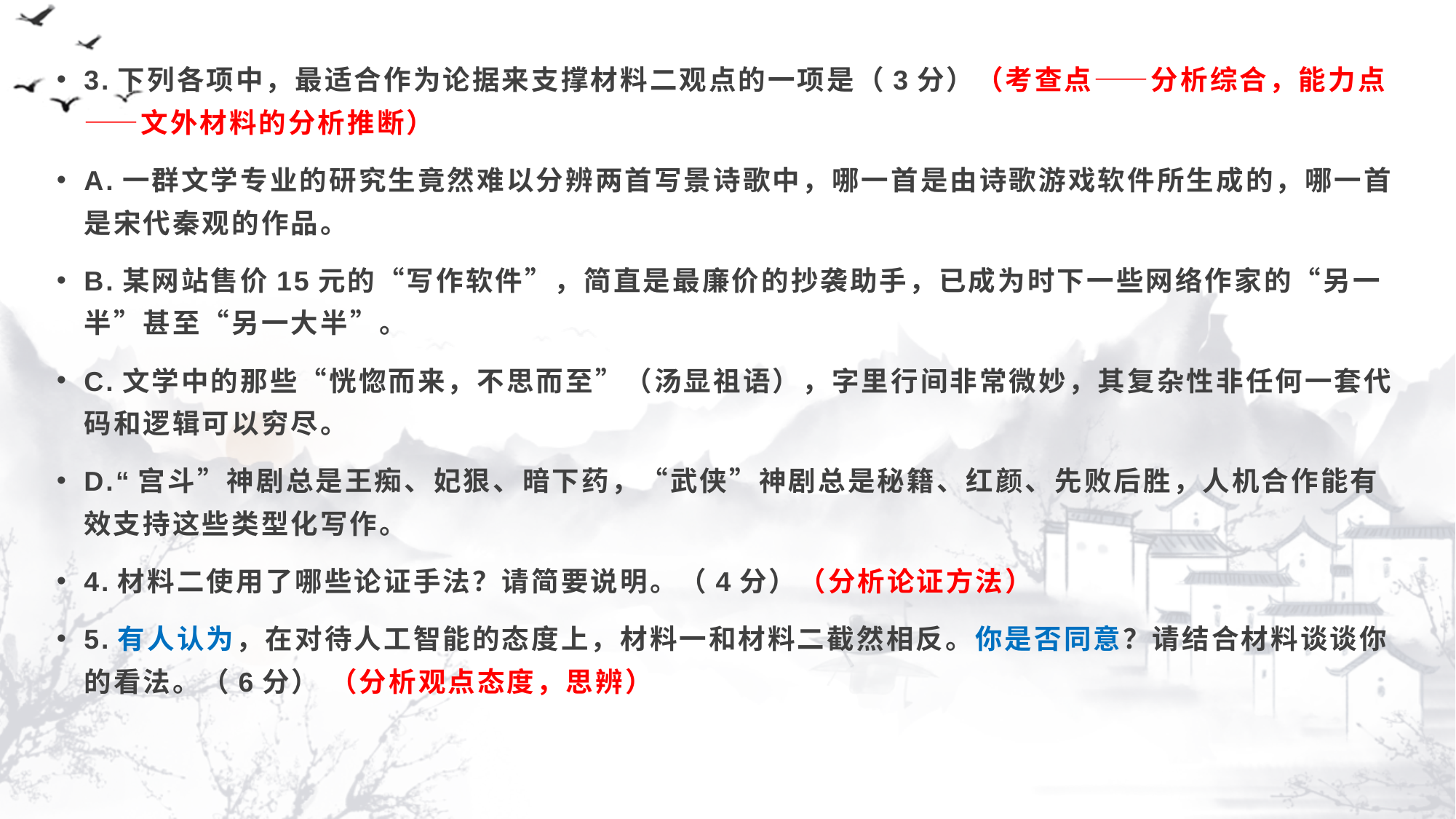

3.下列各项中，最适合作为论据来支撑材料二观点的一项是（3分）（考查点——分析综合，能力点——文外材料的分析推断）
A.一群文学专业的研究生竟然难以分辨两首写景诗歌中，哪一首是由诗歌游戏软件所生成的，哪一首是宋代秦观的作品。
B.某网站售价15元的“写作软件”，简直是最廉价的抄袭助手，已成为时下一些网络作家的“另一半”甚至“另一大半”。
C.文学中的那些“恍惚而来，不思而至”（汤显祖语），字里行间非常微妙，其复杂性非任何一套代码和逻辑可以穷尽。
D.“宫斗”神剧总是王痴、妃狠、暗下药，“武侠”神剧总是秘籍、红颜、先败后胜，人机合作能有效支持这些类型化写作。
4.材料二使用了哪些论证手法？请简要说明。（4分）（分析论证方法）
5.有人认为，在对待人工智能的态度上，材料一和材料二截然相反。你是否同意？请结合材料谈谈你的看法。（6分） （分析观点态度，思辨）

#